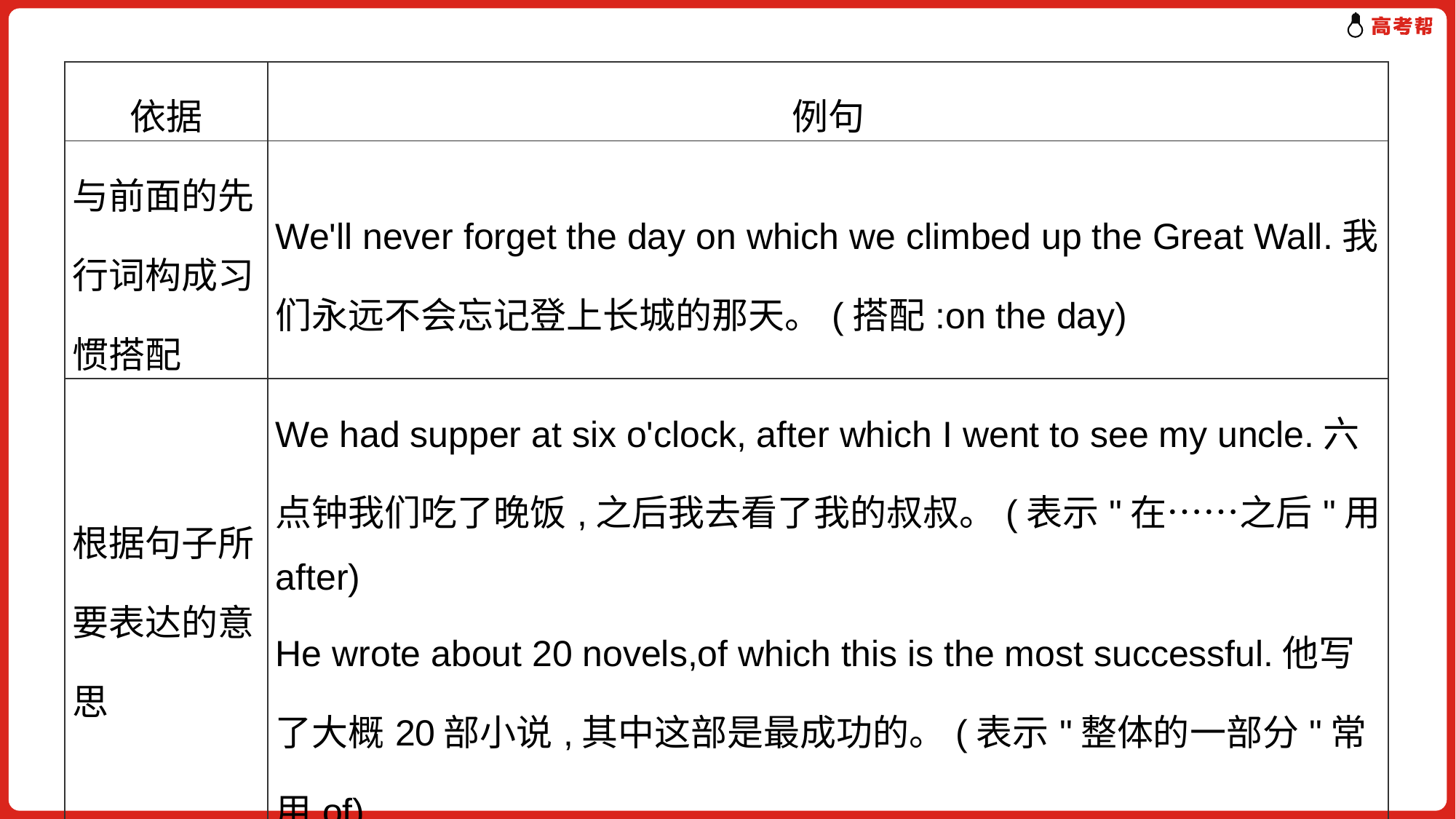

| 依据 | 例句 |
| --- | --- |
| 与前面的先行词构成习惯搭配 | We'll never forget the day on which we climbed up the Great Wall.我们永远不会忘记登上长城的那天。(搭配:on the day) |
| 根据句子所要表达的意思 | We had supper at six o'clock, after which I went to see my uncle.六点钟我们吃了晚饭,之后我去看了我的叔叔。(表示"在……之后"用after) He wrote about 20 novels,of which this is the most successful.他写了大概20部小说,其中这部是最成功的。(表示"整体的一部分"常用of) |